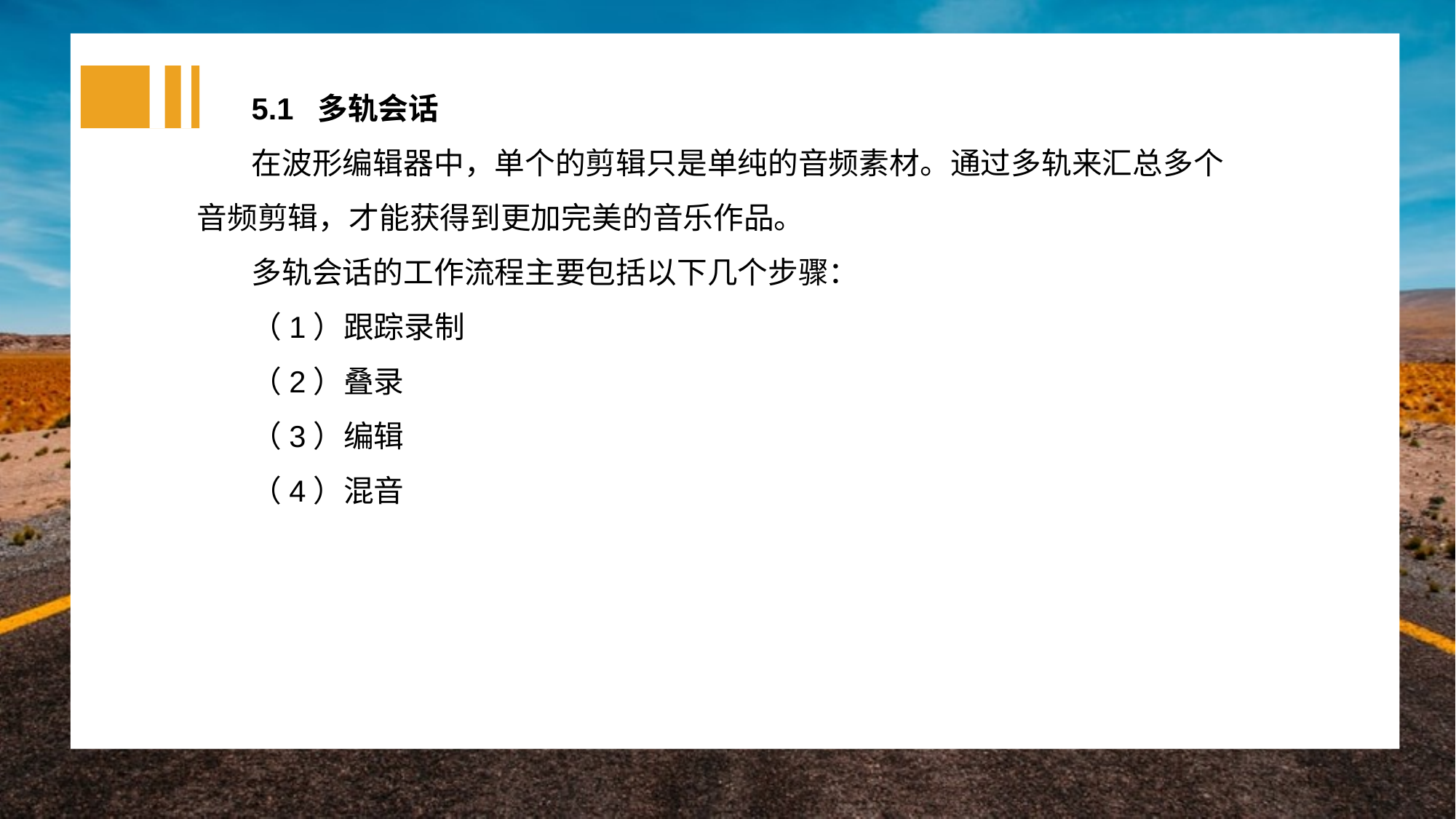

5.1  多轨会话
在波形编辑器中，单个的剪辑只是单纯的音频素材。通过多轨来汇总多个音频剪辑，才能获得到更加完美的音乐作品。
多轨会话的工作流程主要包括以下几个步骤：
（1）跟踪录制
（2）叠录
（3）编辑
（4）混音